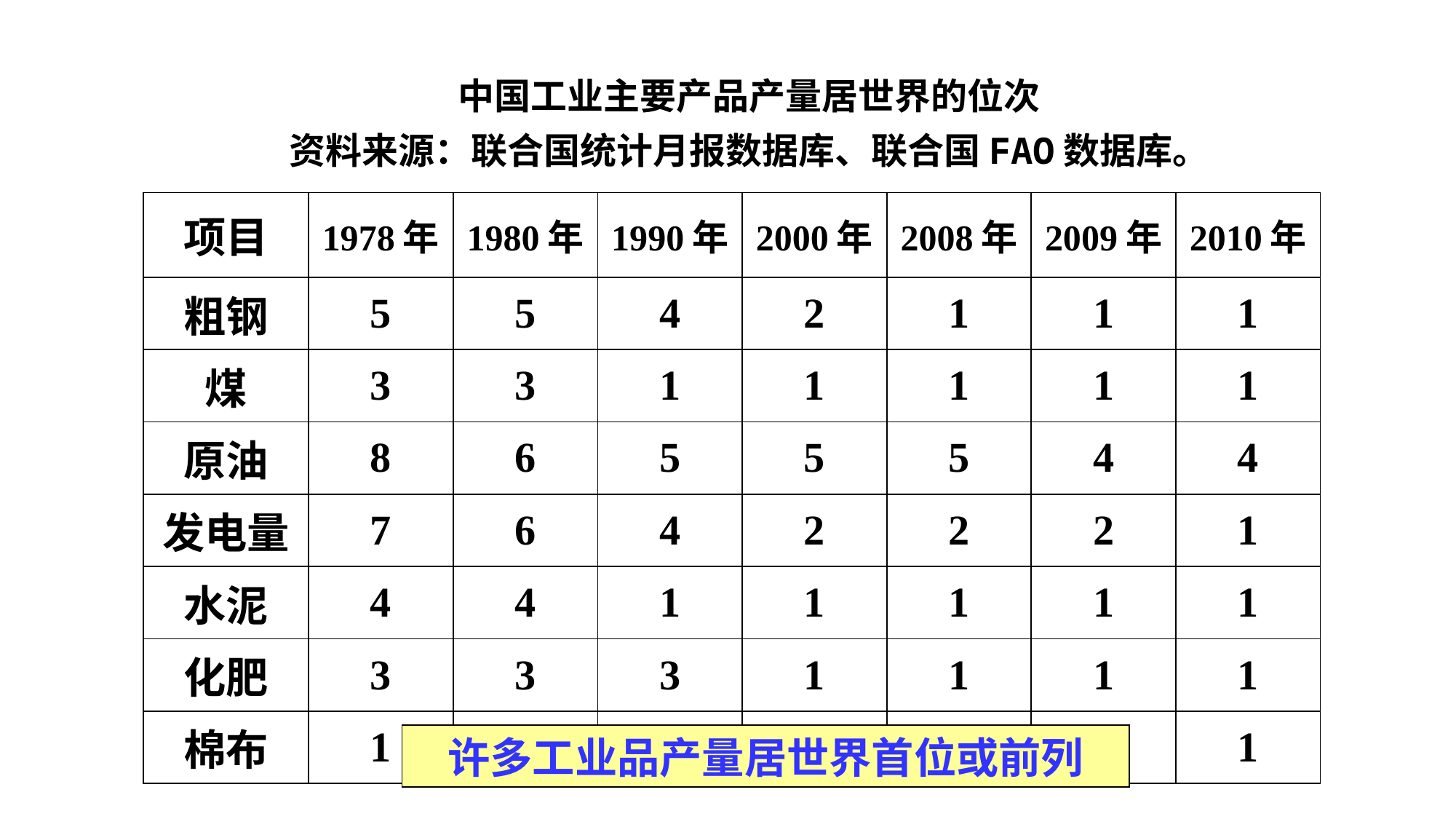

中国工业主要产品产量居世界的位次
资料来源：联合国统计月报数据库、联合国FAO数据库。
| 项目 | 1978年 | 1980年 | 1990年 | 2000年 | 2008年 | 2009年 | 2010年 |
| --- | --- | --- | --- | --- | --- | --- | --- |
| 粗钢 | 5 | 5 | 4 | 2 | 1 | 1 | 1 |
| 煤 | 3 | 3 | 1 | 1 | 1 | 1 | 1 |
| 原油 | 8 | 6 | 5 | 5 | 5 | 4 | 4 |
| 发电量 | 7 | 6 | 4 | 2 | 2 | 2 | 1 |
| 水泥 | 4 | 4 | 1 | 1 | 1 | 1 | 1 |
| 化肥 | 3 | 3 | 3 | 1 | 1 | 1 | 1 |
| 棉布 | 1 | 1 | 1 | 2 | 1 | 1 | 1 |

许多工业品产量居世界首位或前列